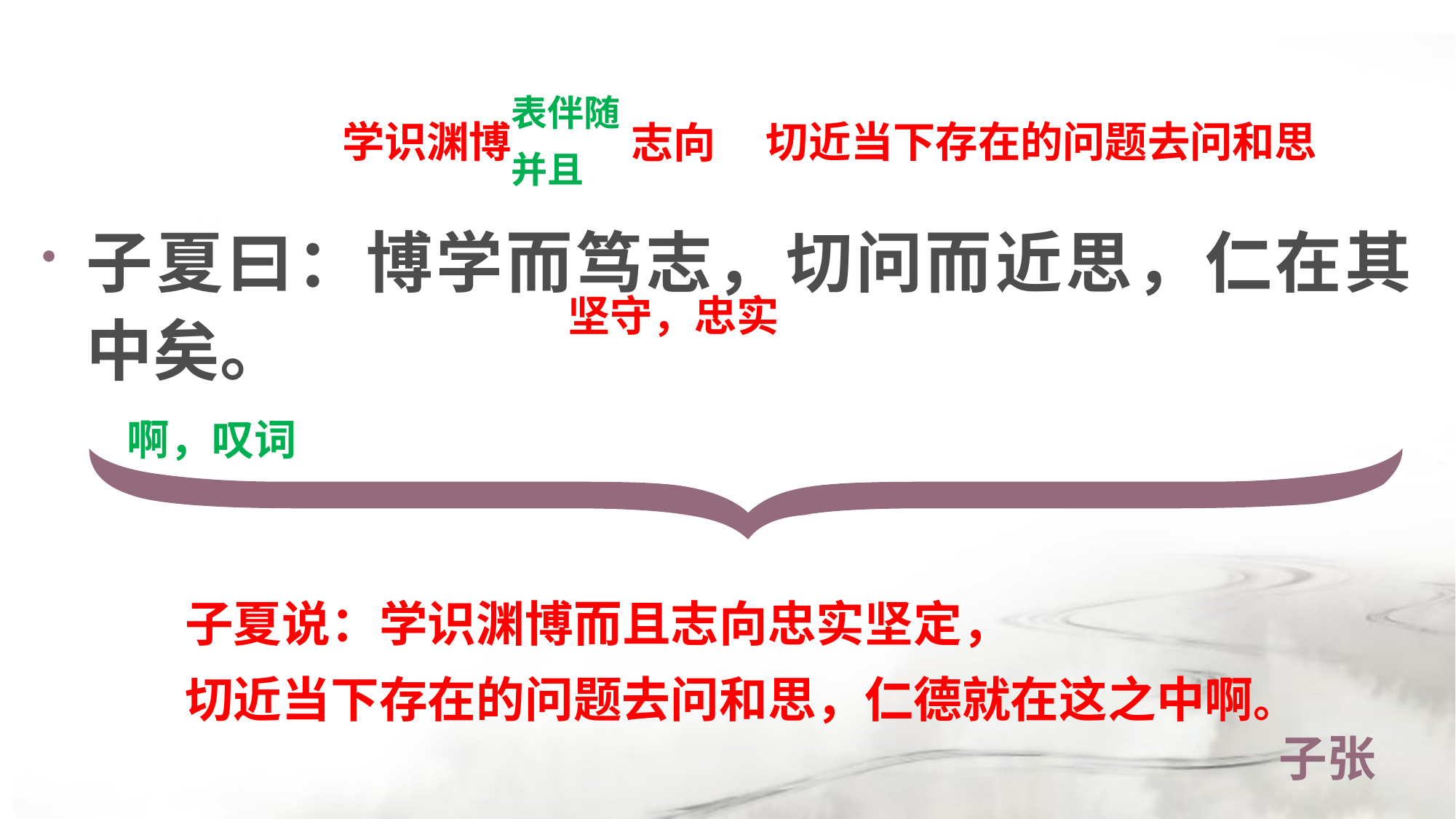

表伴随
并且
学识渊博
切近当下存在的问题去问和思
志向
子夏曰：博学而笃志，切问而近思，仁在其中矣。
坚守，忠实
啊，叹词
子夏说：学识渊博而且志向忠实坚定，
切近当下存在的问题去问和思，仁德就在这之中啊。
# 子张